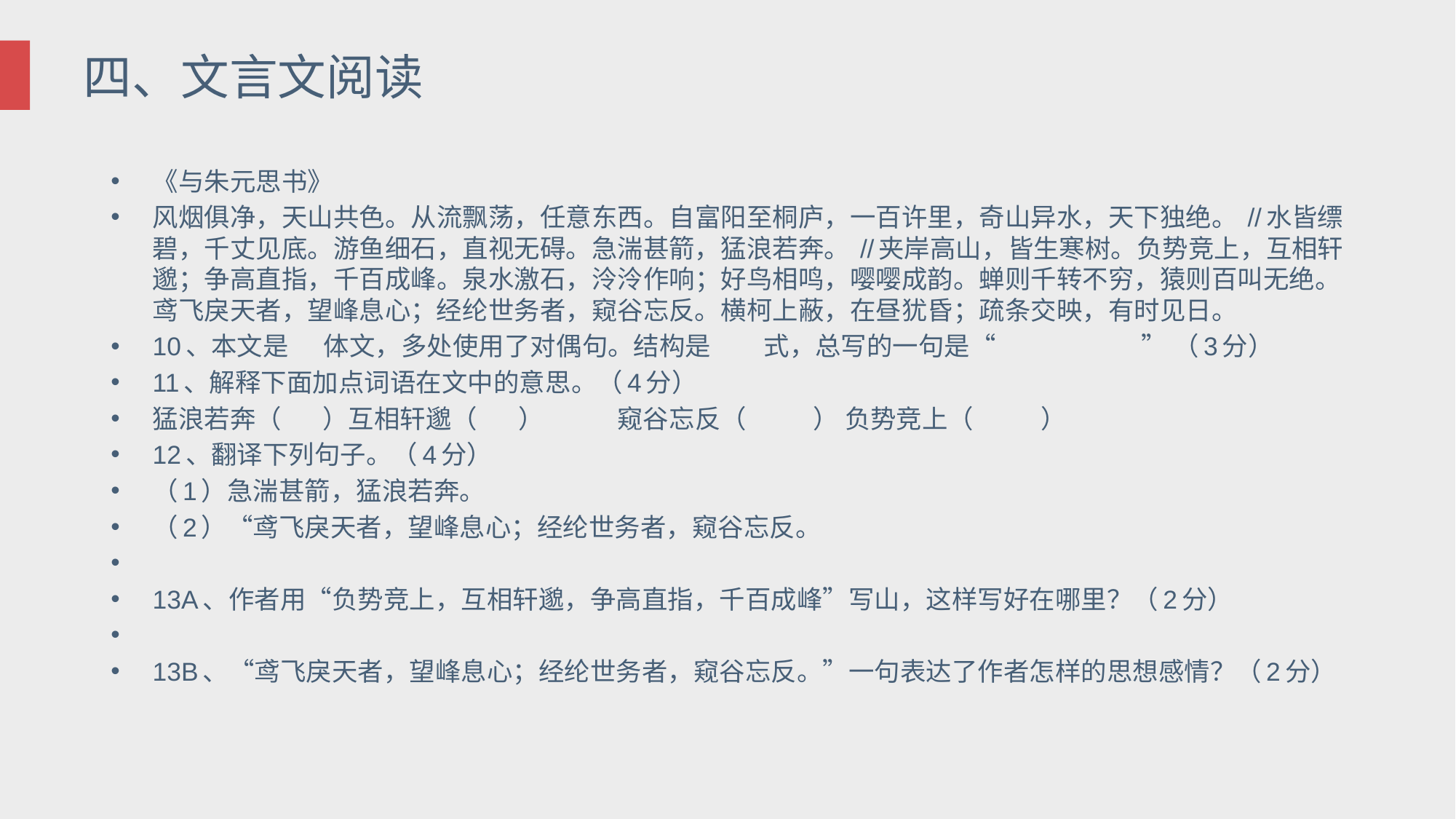

# 四、文言文阅读
《与朱元思书》
风烟俱净，天山共色。从流飘荡，任意东西。自富阳至桐庐，一百许里，奇山异水，天下独绝。 //水皆缥碧，千丈见底。游鱼细石，直视无碍。急湍甚箭，猛浪若奔。 //夹岸高山，皆生寒树。负势竞上，互相轩邈；争高直指，千百成峰。泉水激石，泠泠作响；好鸟相鸣，嘤嘤成韵。蝉则千转不穷，猿则百叫无绝。鸢飞戾天者，望峰息心；经纶世务者，窥谷忘反。横柯上蔽，在昼犹昏；疏条交映，有时见日。
10、本文是      体文，多处使用了对偶句。结构是         式，总写的一句是“                         ” （3分）
11、解释下面加点词语在文中的意思。（4分）
猛浪若奔（       ）互相轩邈（       ）	窥谷忘反（       　） 负势竞上（       　）
12、翻译下列句子。（4分）
（1）急湍甚箭，猛浪若奔。
（2）“鸢飞戾天者，望峰息心；经纶世务者，窥谷忘反。

13A、作者用“负势竞上，互相轩邈，争高直指，千百成峰”写山，这样写好在哪里？（2分）

13B、“鸢飞戾天者，望峰息心；经纶世务者，窥谷忘反。”一句表达了作者怎样的思想感情？（2分）